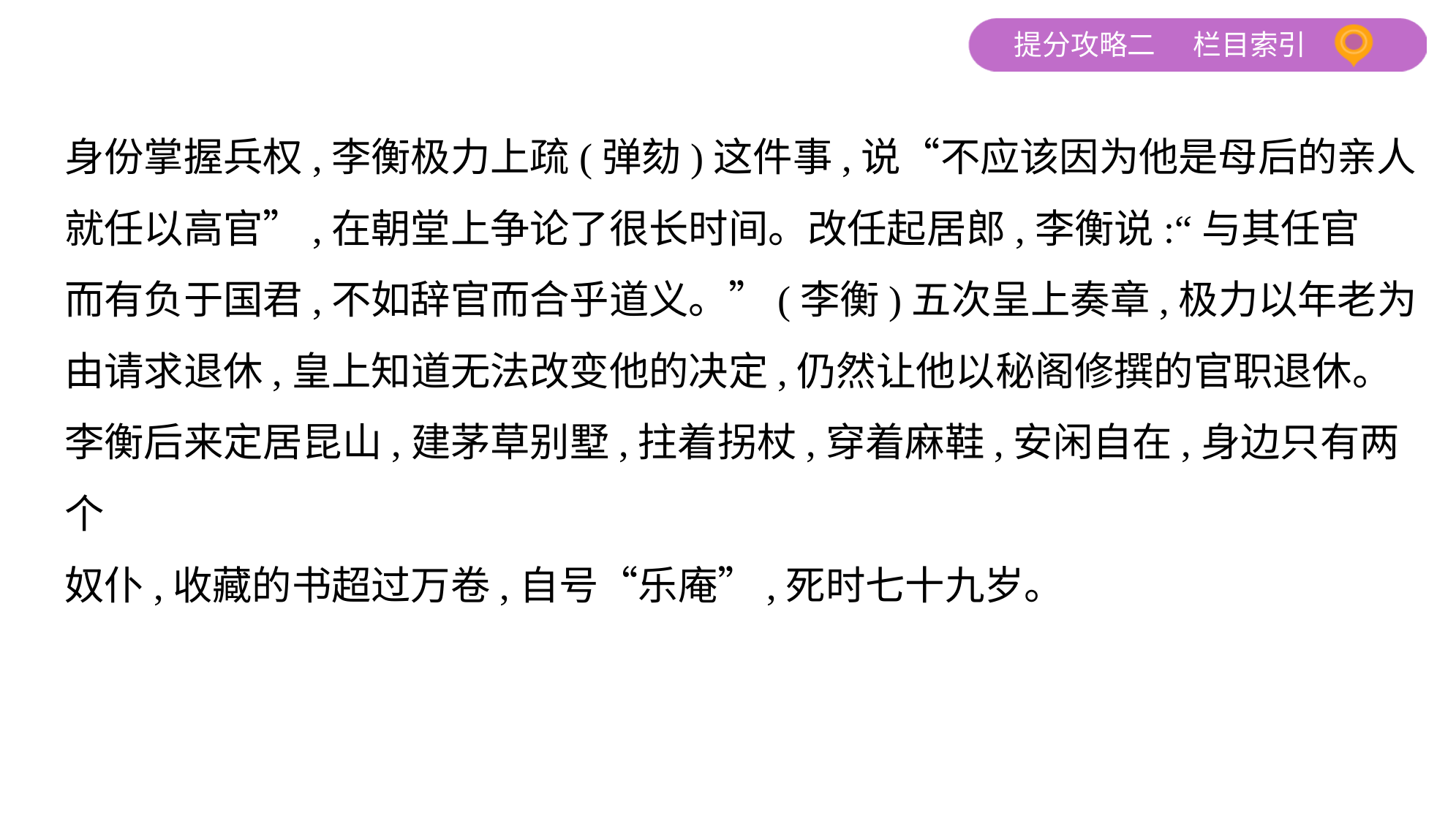

身份掌握兵权,李衡极力上疏(弹劾)这件事,说“不应该因为他是母后的亲人
就任以高官”,在朝堂上争论了很长时间。改任起居郎,李衡说:“与其任官
而有负于国君,不如辞官而合乎道义。”(李衡)五次呈上奏章,极力以年老为
由请求退休,皇上知道无法改变他的决定,仍然让他以秘阁修撰的官职退休。
李衡后来定居昆山,建茅草别墅,拄着拐杖,穿着麻鞋,安闲自在,身边只有两个
奴仆,收藏的书超过万卷,自号“乐庵”,死时七十九岁。